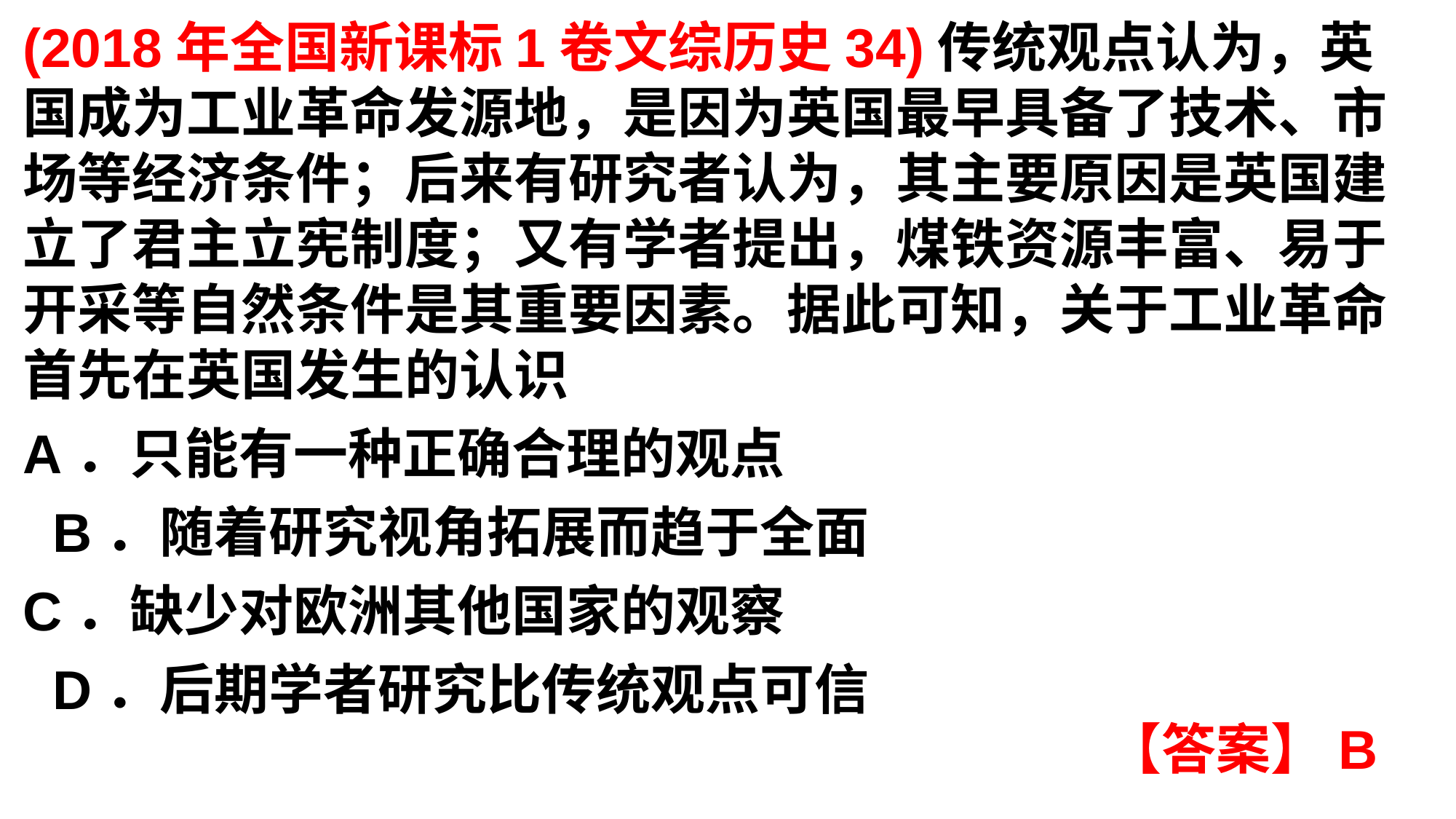

(2018年全国新课标1卷文综历史34)传统观点认为，英国成为工业革命发源地，是因为英国最早具备了技术、市场等经济条件；后来有研究者认为，其主要原因是英国建立了君主立宪制度；又有学者提出，煤铁资源丰富、易于开采等自然条件是其重要因素。据此可知，关于工业革命首先在英国发生的认识A．只能有一种正确合理的观点
  B．随着研究视角拓展而趋于全面C．缺少对欧洲其他国家的观察
  D．后期学者研究比传统观点可信
【答案】B